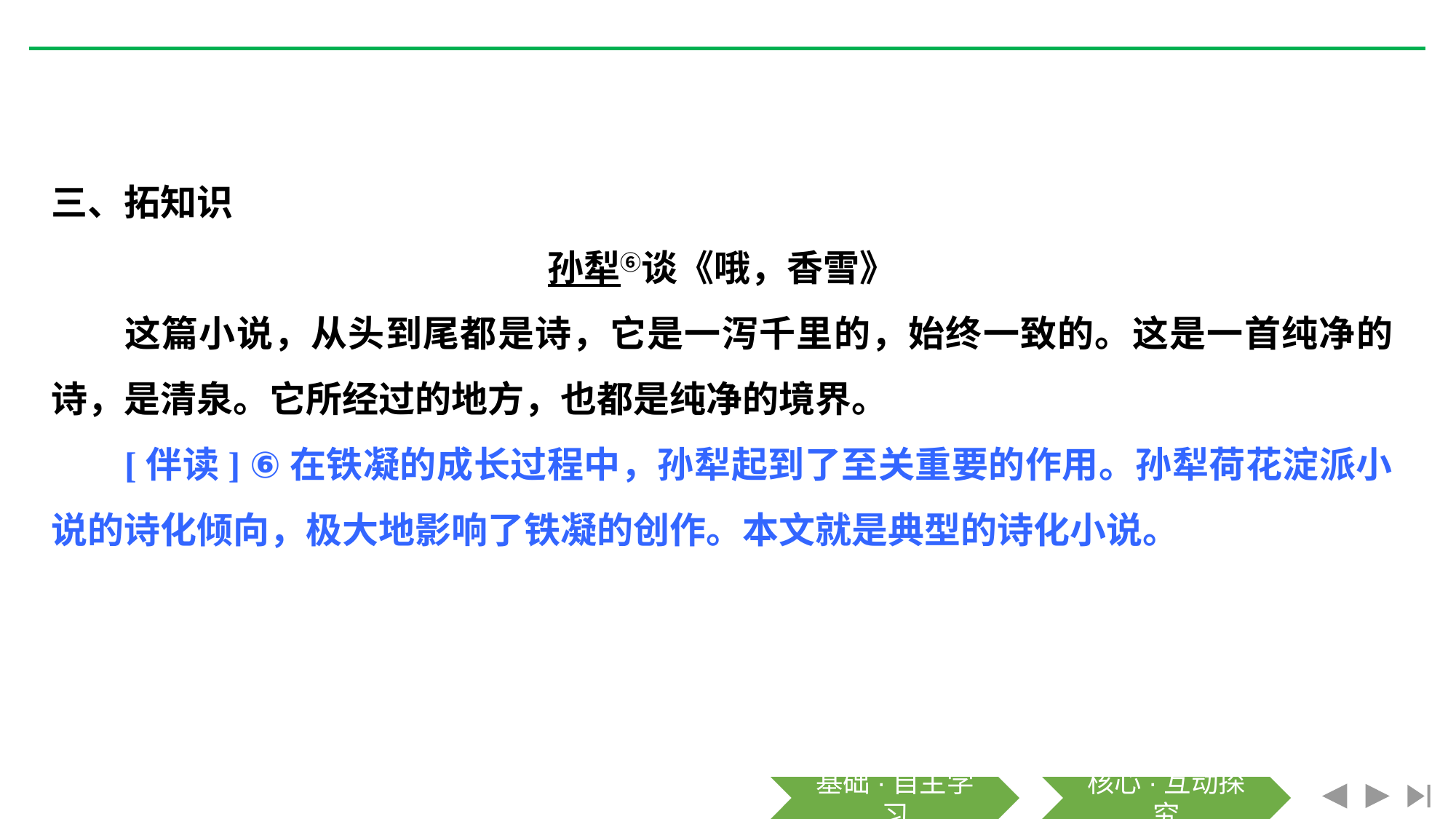

三、拓知识
孙犁⑥谈《哦，香雪》
这篇小说，从头到尾都是诗，它是一泻千里的，始终一致的。这是一首纯净的诗，是清泉。它所经过的地方，也都是纯净的境界。
[伴读] ⑥在铁凝的成长过程中，孙犁起到了至关重要的作用。孙犁荷花淀派小说的诗化倾向，极大地影响了铁凝的创作。本文就是典型的诗化小说。